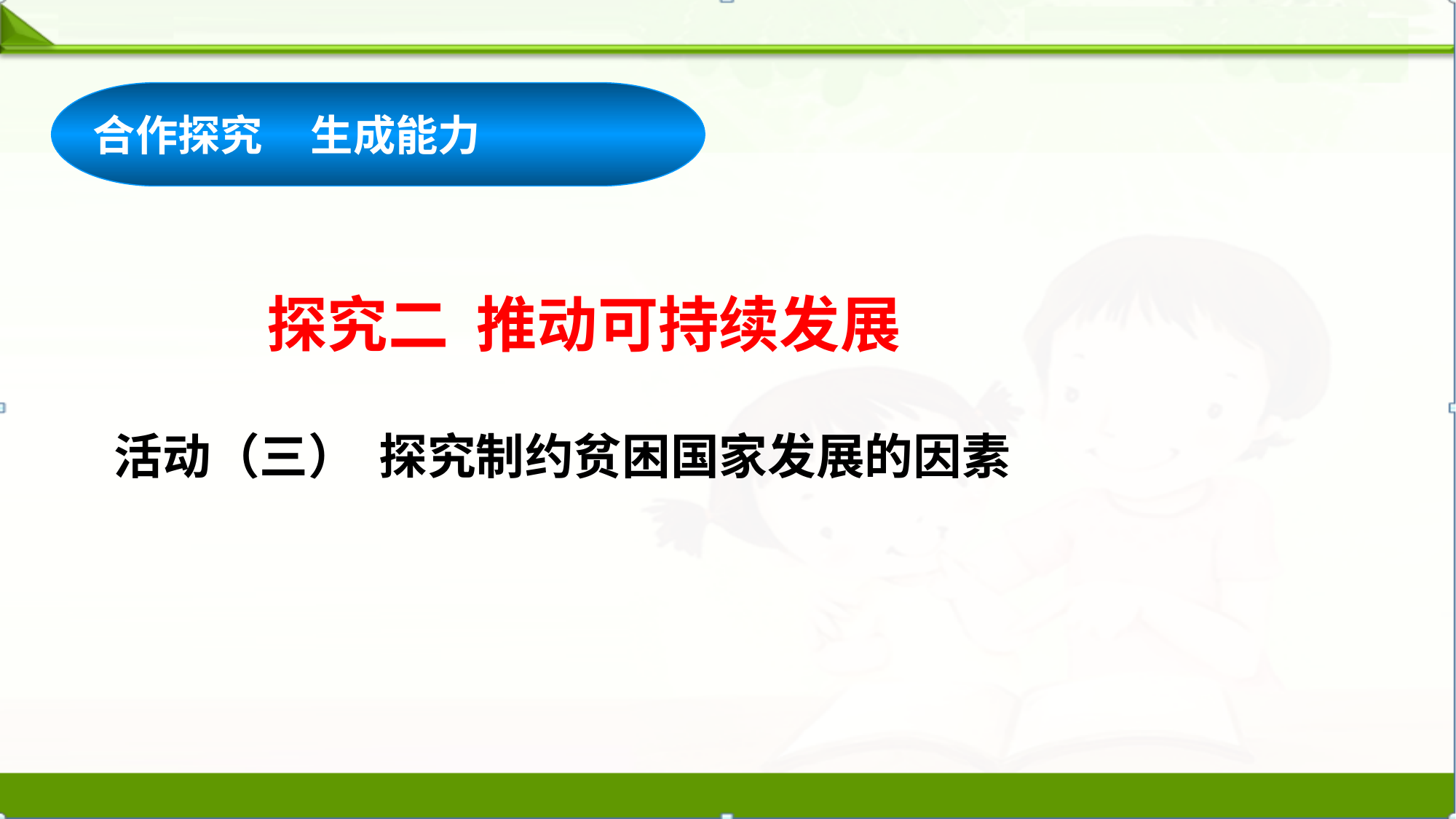

合作探究     生成能力
探究二  推动可持续发展
活动（三）  探究制约贫困国家发展的因素